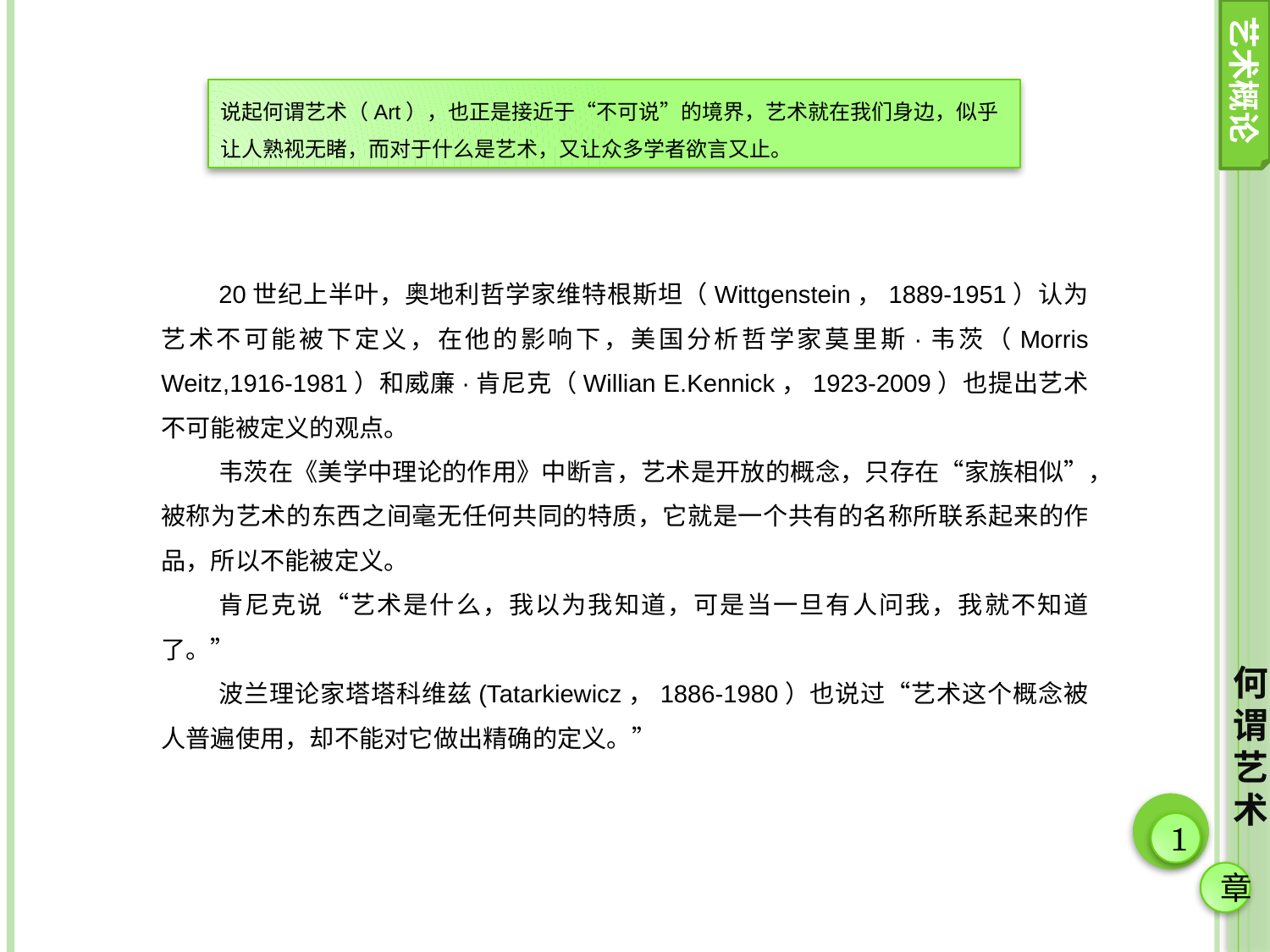

艺术概论
说起何谓艺术（Art），也正是接近于“不可说”的境界，艺术就在我们身边，似乎让人熟视无睹，而对于什么是艺术，又让众多学者欲言又止。
20世纪上半叶，奥地利哲学家维特根斯坦（Wittgenstein，1889-1951）认为艺术不可能被下定义，在他的影响下，美国分析哲学家莫里斯·韦茨（Morris Weitz,1916-1981）和威廉·肯尼克（Willian E.Kennick，1923-2009）也提出艺术不可能被定义的观点。
韦茨在《美学中理论的作用》中断言，艺术是开放的概念，只存在“家族相似”，被称为艺术的东西之间毫无任何共同的特质，它就是一个共有的名称所联系起来的作品，所以不能被定义。
肯尼克说“艺术是什么，我以为我知道，可是当一旦有人问我，我就不知道了。”
波兰理论家塔塔科维兹(Tatarkiewicz，1886-1980）也说过“艺术这个概念被人普遍使用，却不能对它做出精确的定义。”

何谓艺术
1
章